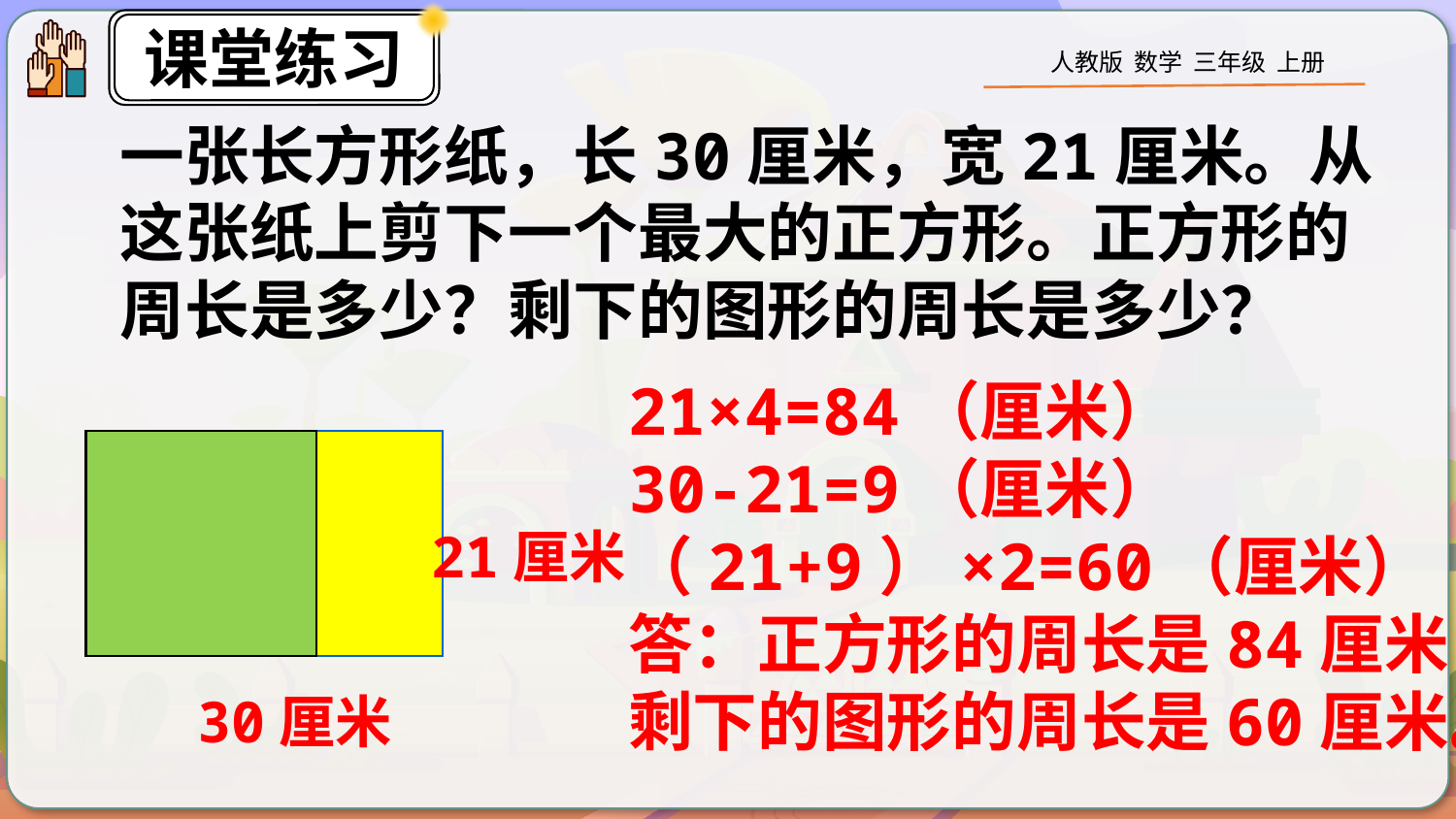

一张长方形纸，长30厘米，宽21厘米。从这张纸上剪下一个最大的正方形。正方形的周长是多少？剩下的图形的周长是多少？
21×4=84（厘米）
30-21=9（厘米）
（21+9）×2=60（厘米）
答：正方形的周长是84厘米，
剩下的图形的周长是60厘米。

21厘米
30厘米